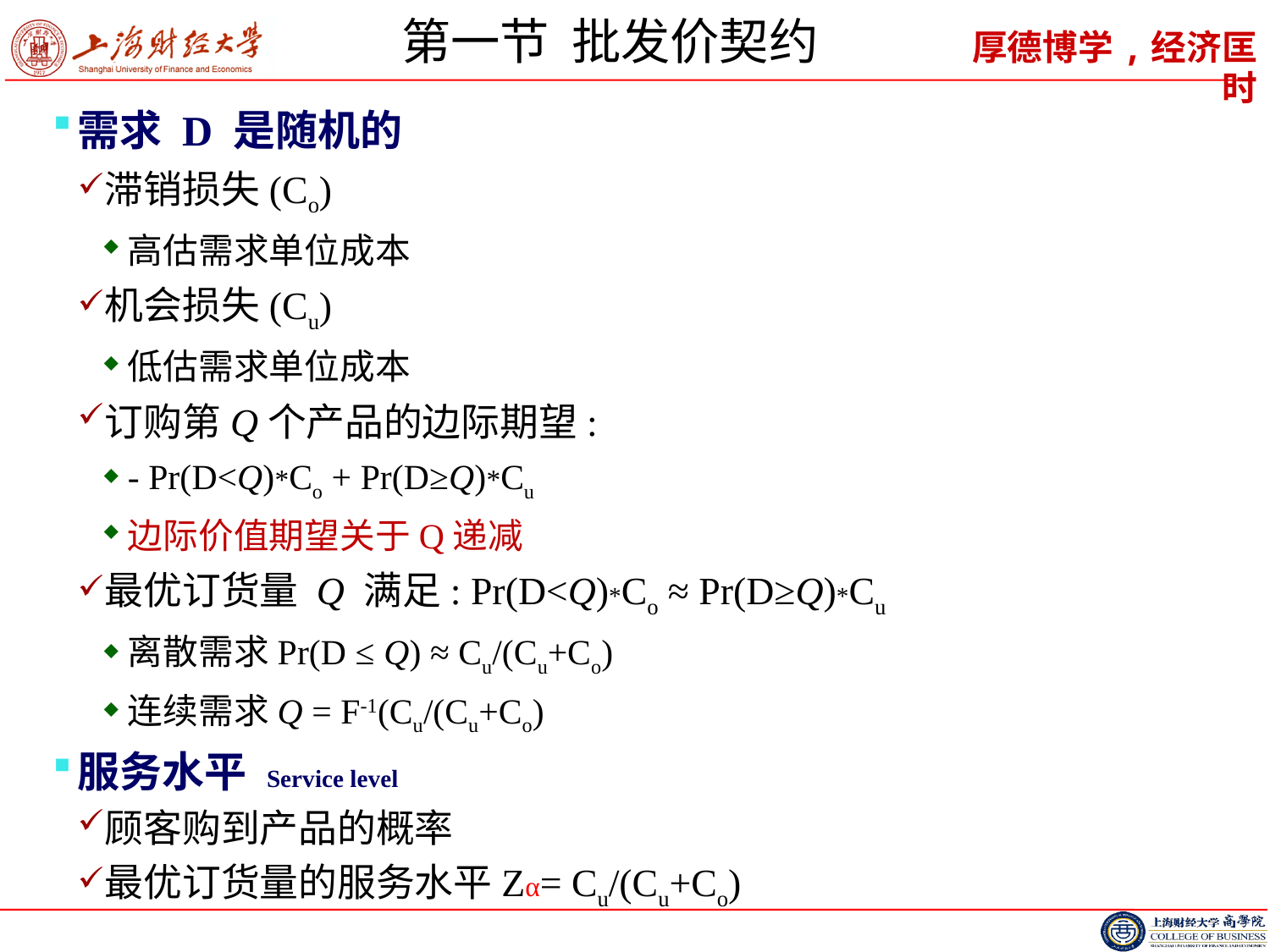

173
# 第一节  批发价契约
需求 D 是随机的
滞销损失(Co)
高估需求单位成本
机会损失(Cu)
低估需求单位成本
订购第Q个产品的边际期望:
- Pr(D<Q)*Co + Pr(D≥Q)*Cu
边际价值期望关于Q递减
最优订货量 Q 满足: Pr(D<Q)*Co ≈ Pr(D≥Q)*Cu
离散需求Pr(D ≤ Q) ≈ Cu/(Cu+Co)
连续需求Q = F-1(Cu/(Cu+Co)
服务水平 Service level
顾客购到产品的概率
最优订货量的服务水平Zα= Cu/(Cu+Co)